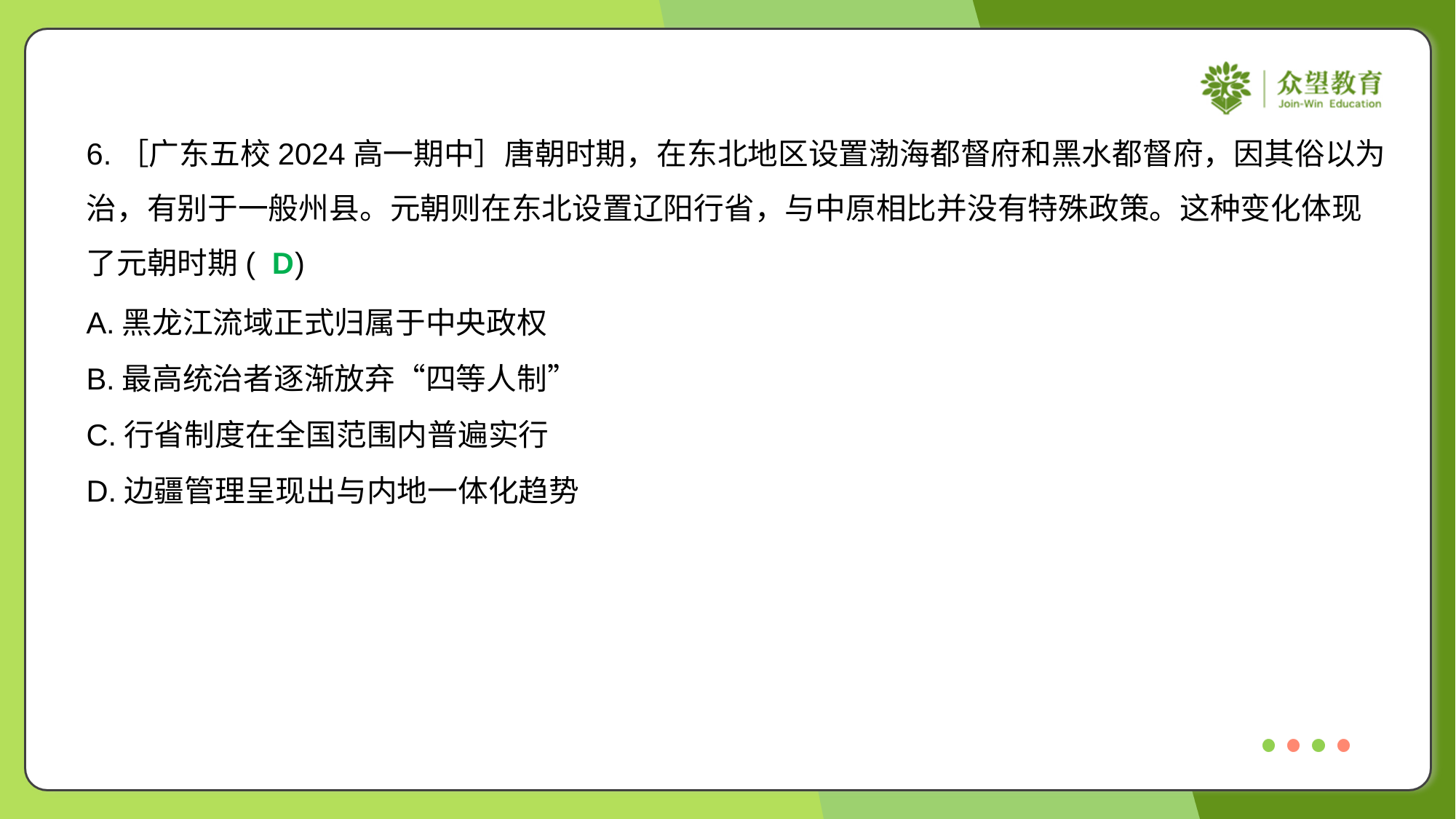

6.［广东五校2024高一期中］唐朝时期，在东北地区设置渤海都督府和黑水都督府，因其俗以为
治，有别于一般州县。元朝则在东北设置辽阳行省，与中原相比并没有特殊政策。这种变化体现
了元朝时期(     )
D
A.黑龙江流域正式归属于中央政权
B.最高统治者逐渐放弃“四等人制”
C.行省制度在全国范围内普遍实行
D.边疆管理呈现出与内地一体化趋势